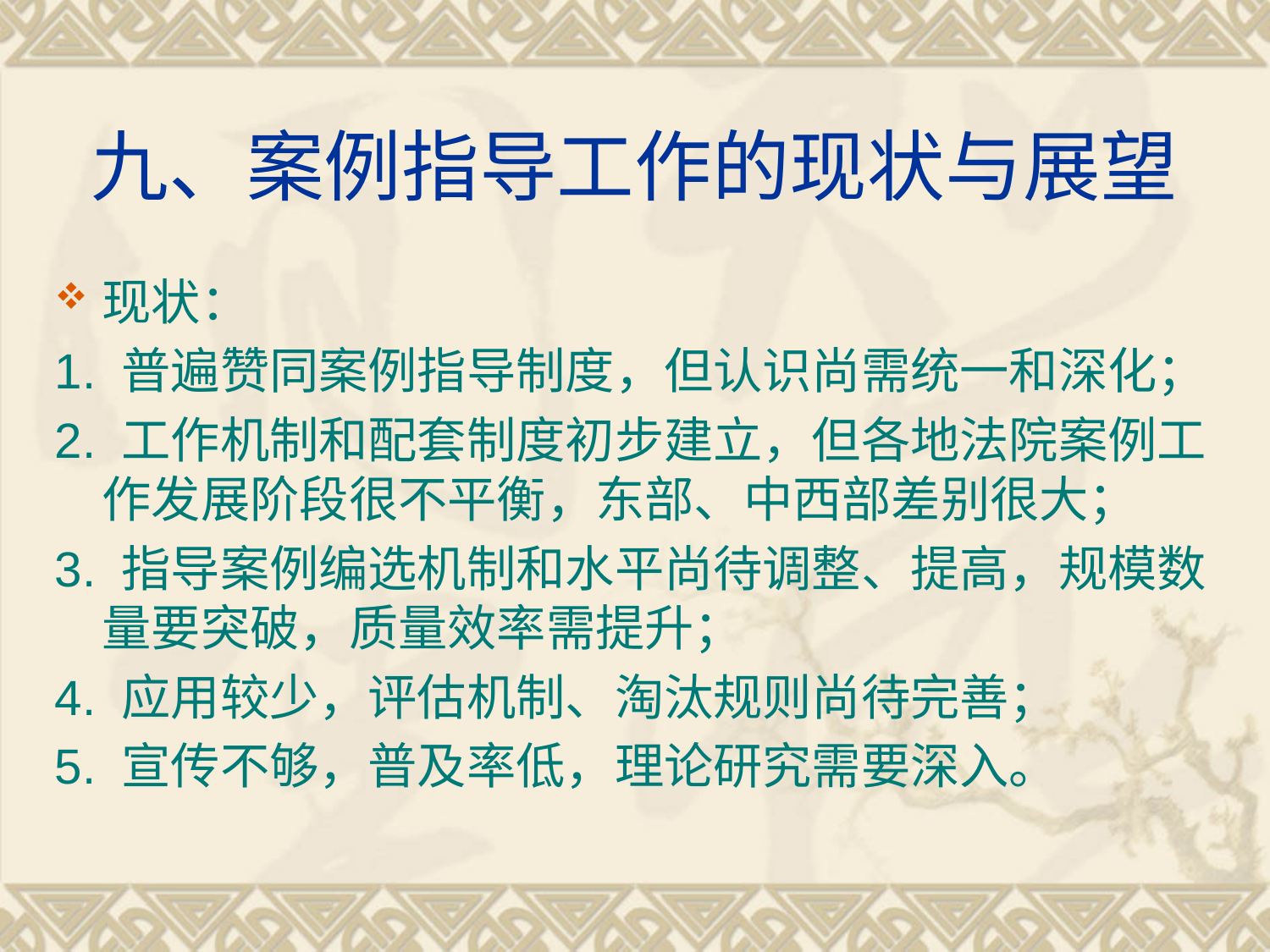

# 九、案例指导工作的现状与展望
现状：
1. 普遍赞同案例指导制度，但认识尚需统一和深化；
2. 工作机制和配套制度初步建立，但各地法院案例工作发展阶段很不平衡，东部、中西部差别很大；
3. 指导案例编选机制和水平尚待调整、提高，规模数量要突破，质量效率需提升；
4. 应用较少，评估机制、淘汰规则尚待完善；
5. 宣传不够，普及率低，理论研究需要深入。